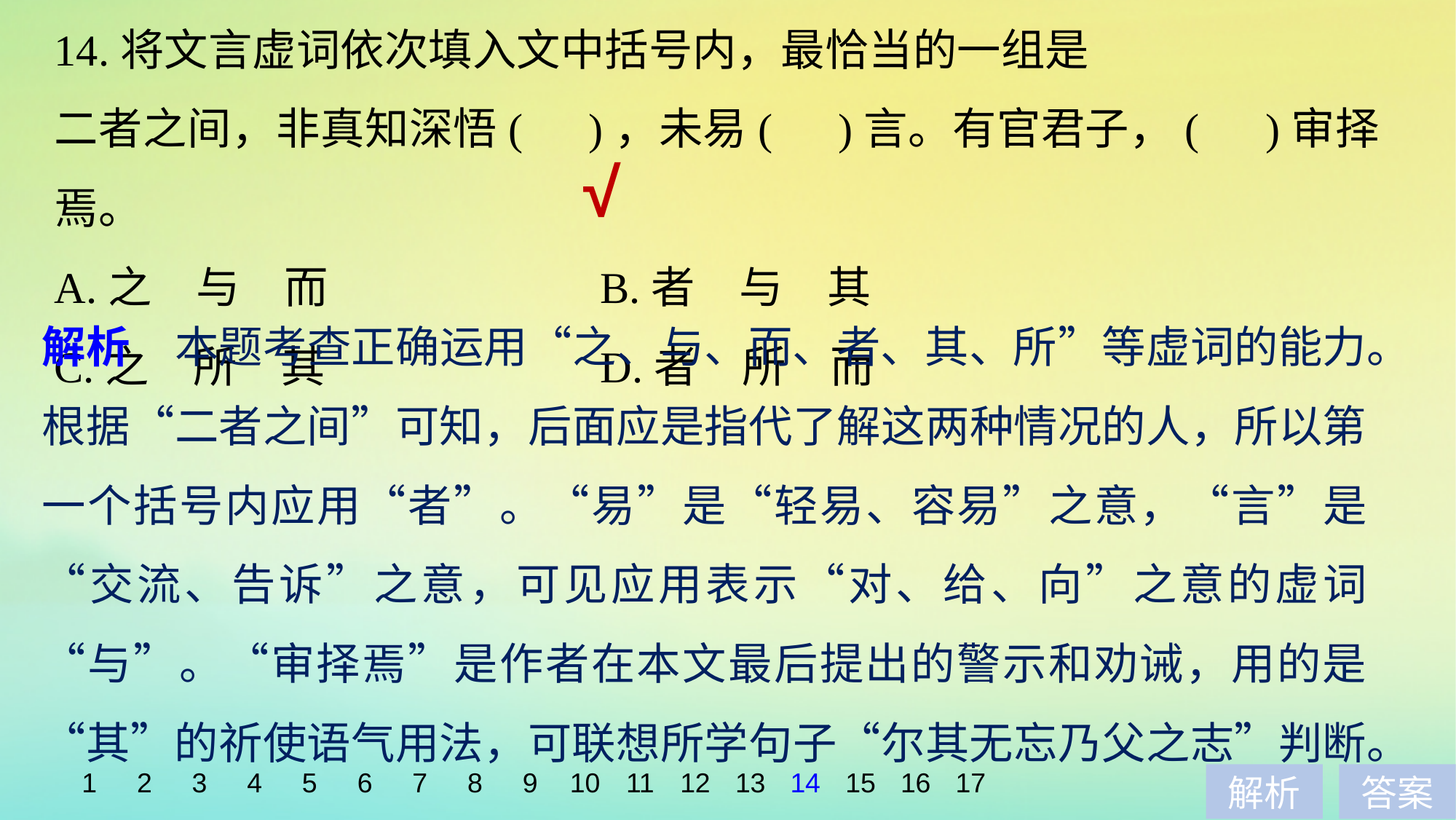

14.将文言虚词依次填入文中括号内，最恰当的一组是
二者之间，非真知深悟(　)，未易(　)言。有官君子，(　)审择焉。
A.之　与　而  			B.者　与　其
C.之　所　其  			D.者　所　而
√
解析　本题考查正确运用“之、与、而、者、其、所”等虚词的能力。根据“二者之间”可知，后面应是指代了解这两种情况的人，所以第一个括号内应用“者”。“易”是“轻易、容易”之意，“言”是“交流、告诉”之意，可见应用表示“对、给、向”之意的虚词“与”。“审择焉”是作者在本文最后提出的警示和劝诫，用的是“其”的祈使语气用法，可联想所学句子“尔其无忘乃父之志”判断。
1
2
3
4
5
6
7
8
9
10
11
12
13
14
15
16
17
解析
答案